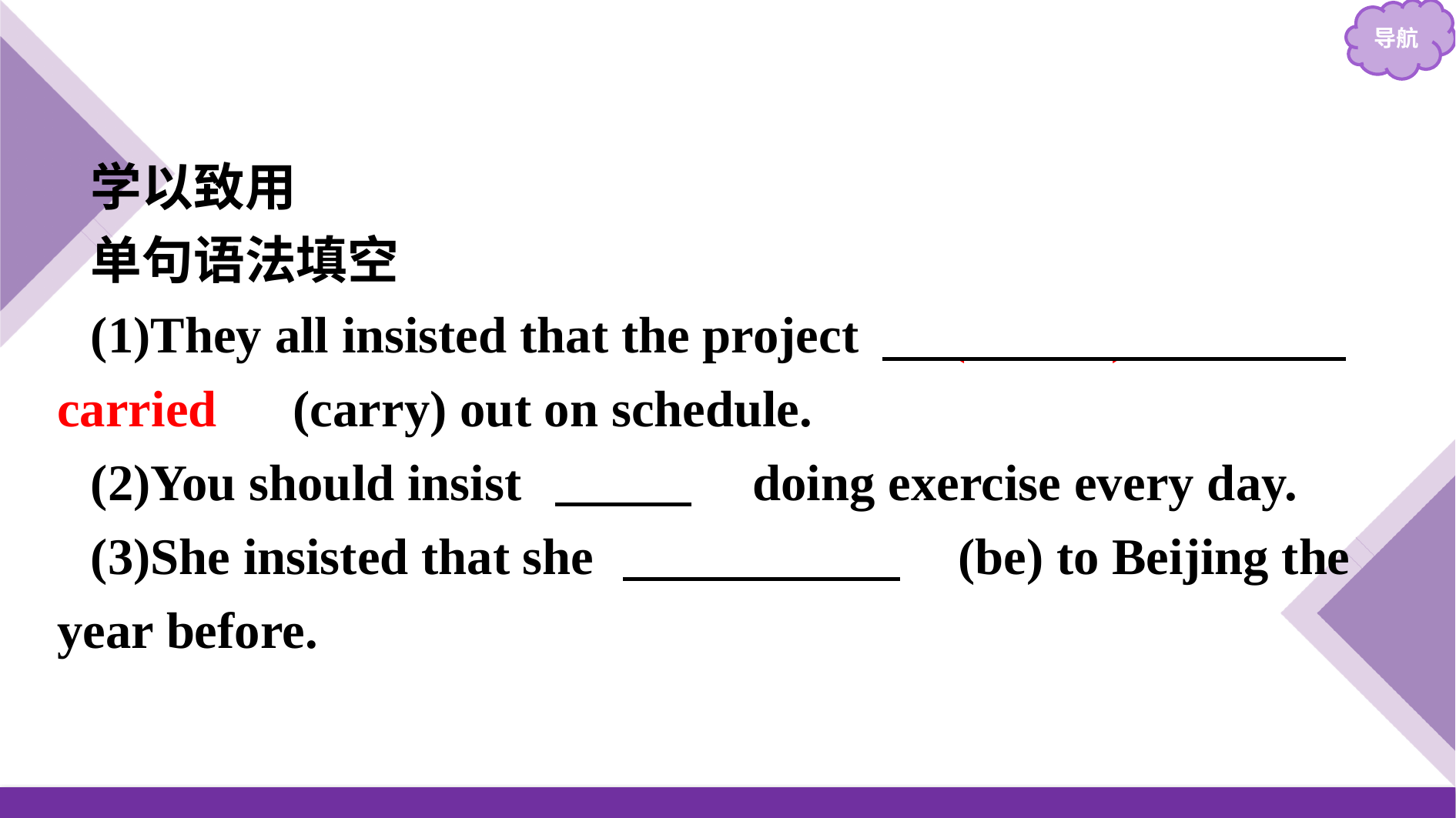

学以致用
单句语法填空
(1)They all insisted that the project 　(should) be carried　(carry) out on schedule.
(2)You should insist 　on　 doing exercise every day.
(3)She insisted that she 　had been　(be) to Beijing the year before.